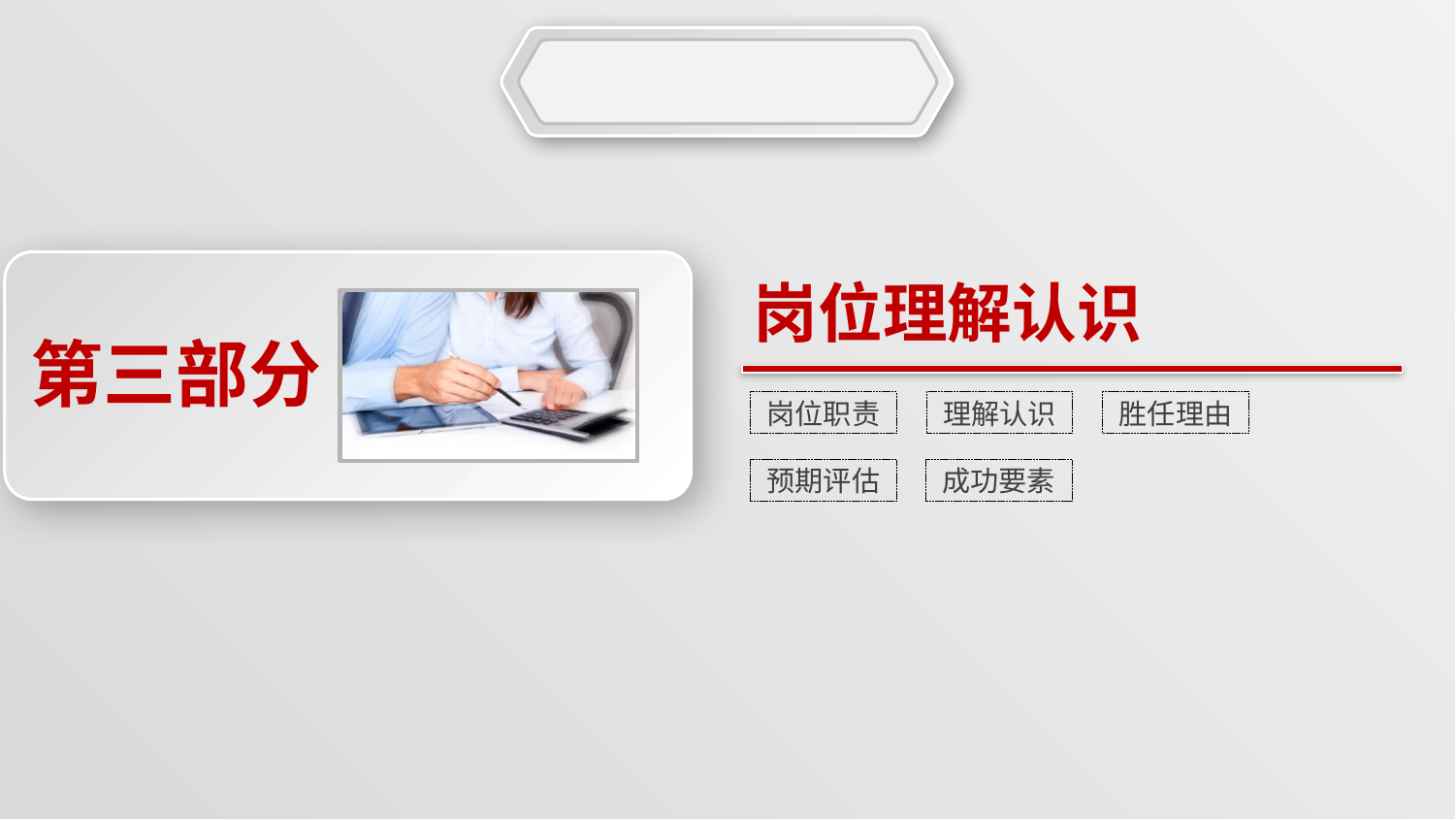

岗位理解认识

第三部分

岗位职责
理解认识
胜任理由
预期评估
成功要素